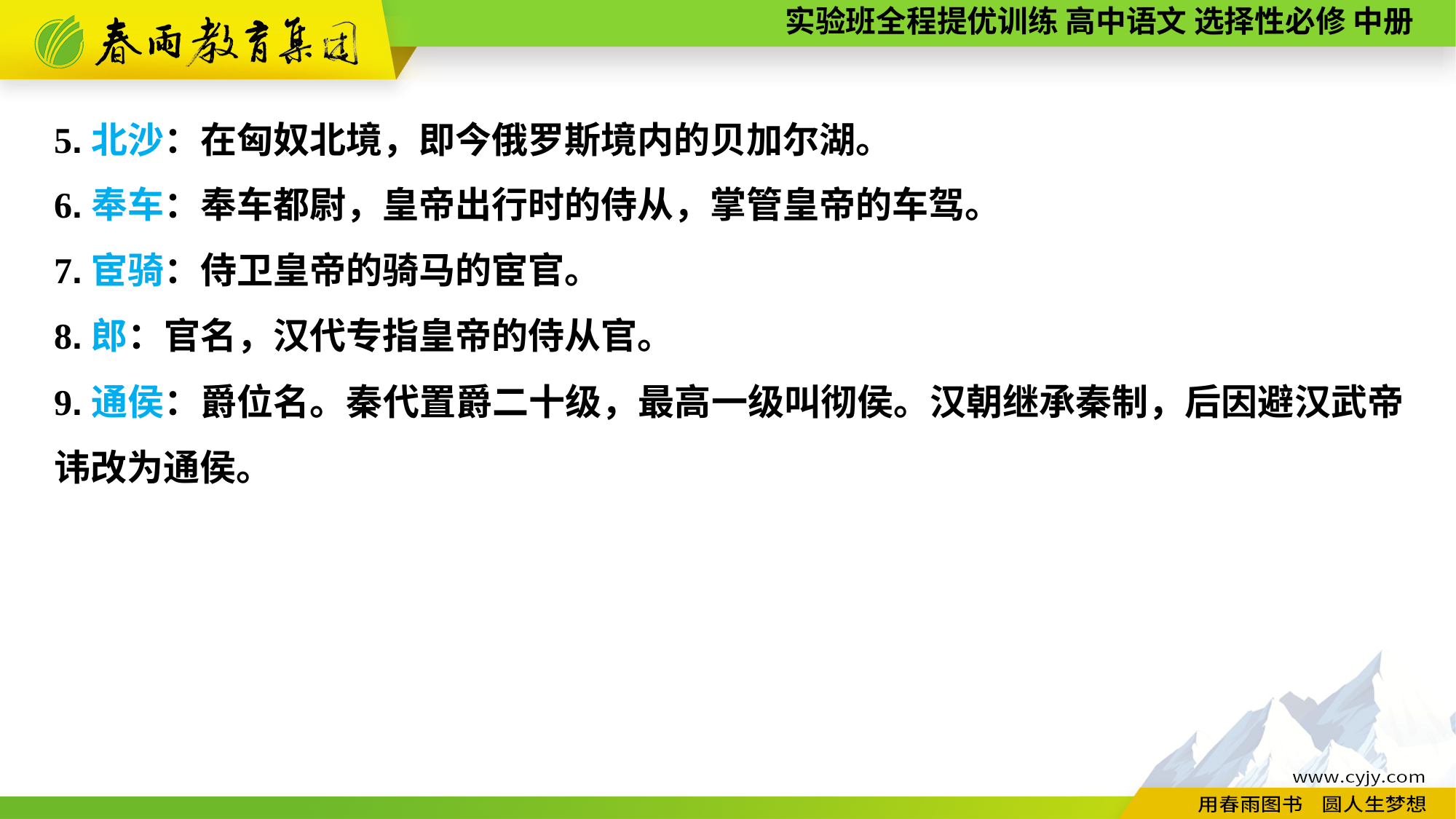

5.北沙：在匈奴北境，即今俄罗斯境内的贝加尔湖。
6.奉车：奉车都尉，皇帝出行时的侍从，掌管皇帝的车驾。
7.宦骑：侍卫皇帝的骑马的宦官。
8.郎：官名，汉代专指皇帝的侍从官。
9.通侯：爵位名。秦代置爵二十级，最高一级叫彻侯。汉朝继承秦制，后因避汉武帝讳改为通侯。